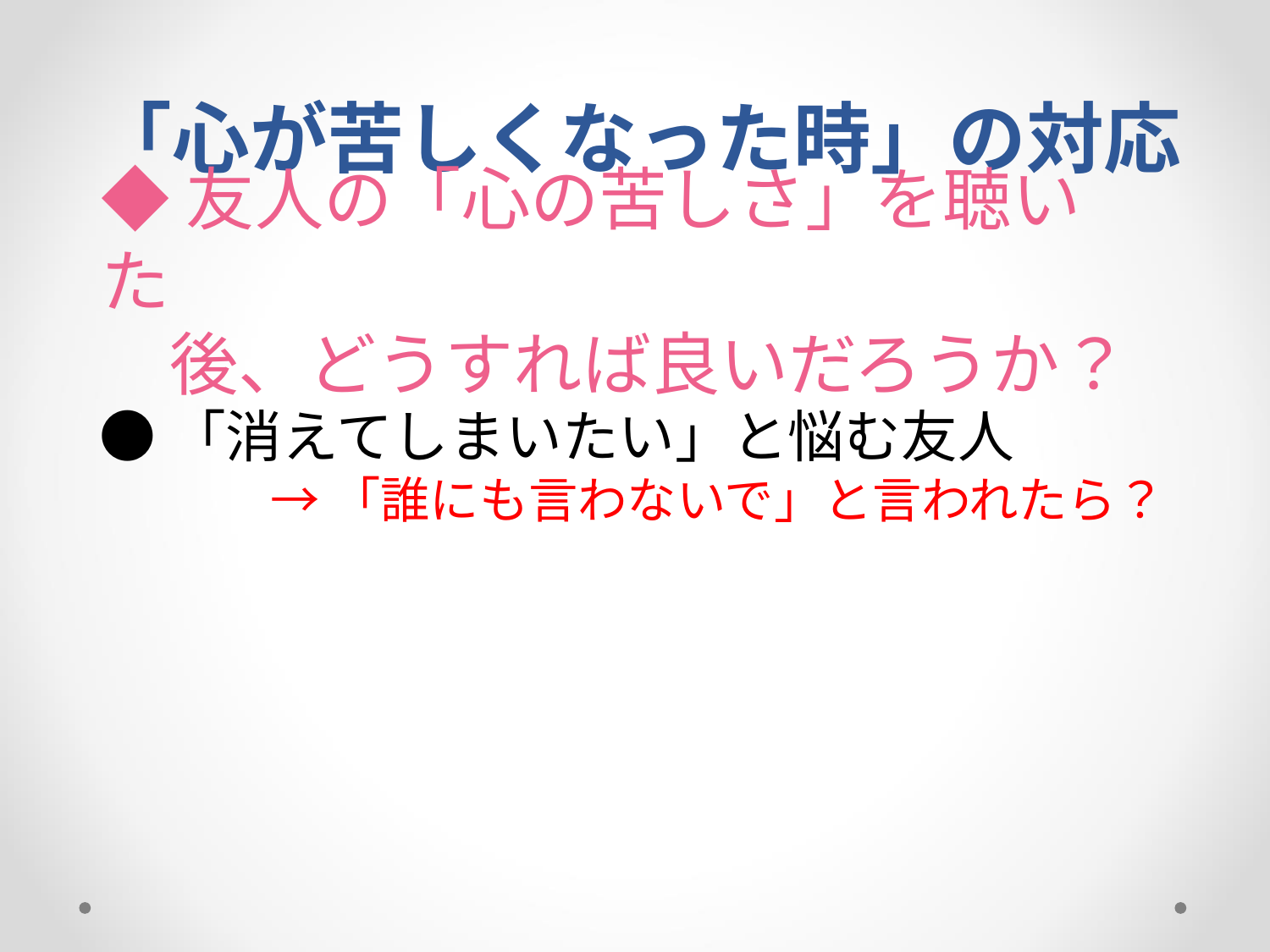

# 「心が苦しくなった時」の対応
◆友人の「心の苦しさ」を聴いた
　後、どうすれば良いだろうか？

●「消えてしまいたい」と悩む友人
→「誰にも言わないで」と言われたら？